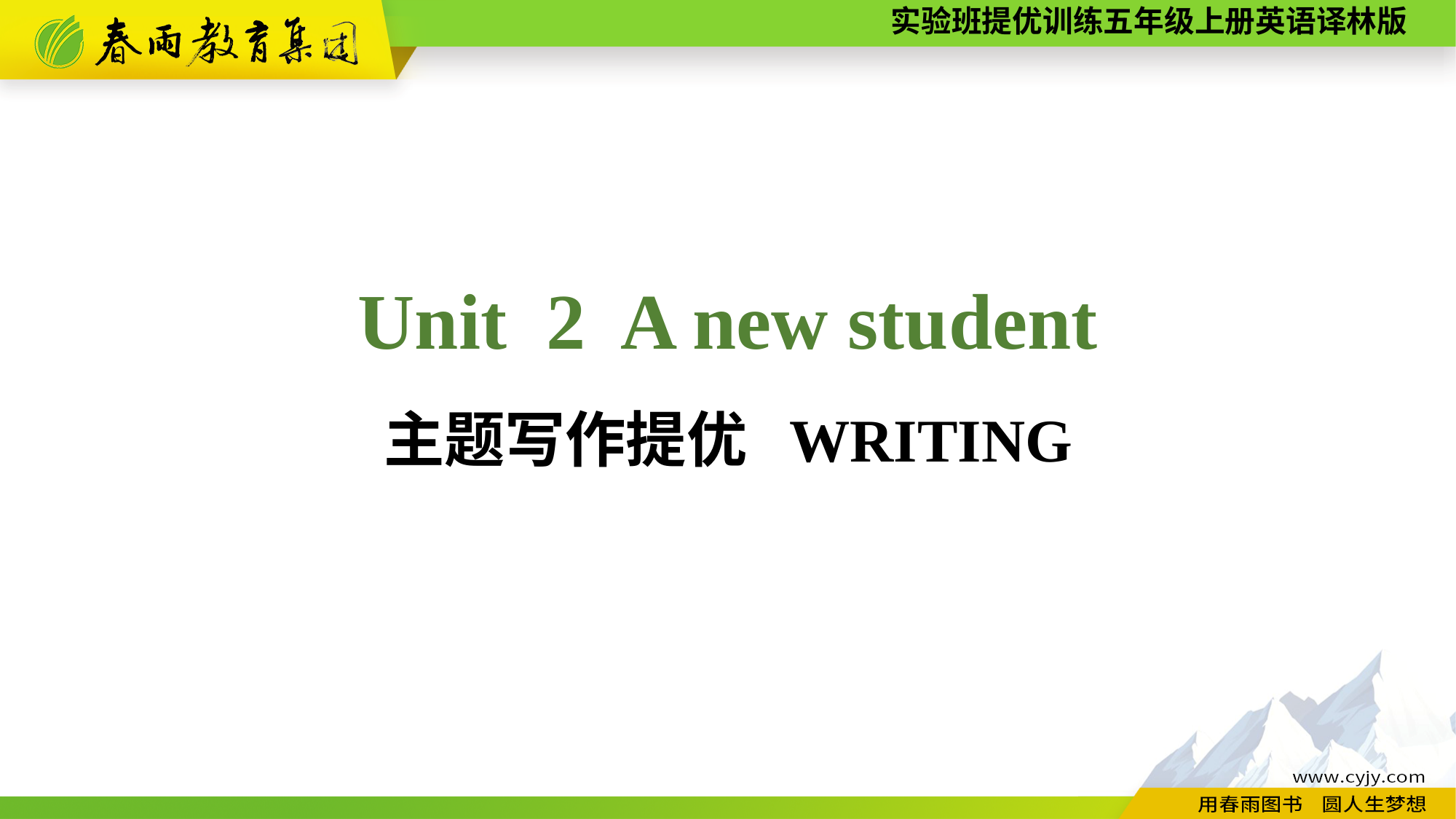

Unit  2  A new student
主题写作提优  WRITING